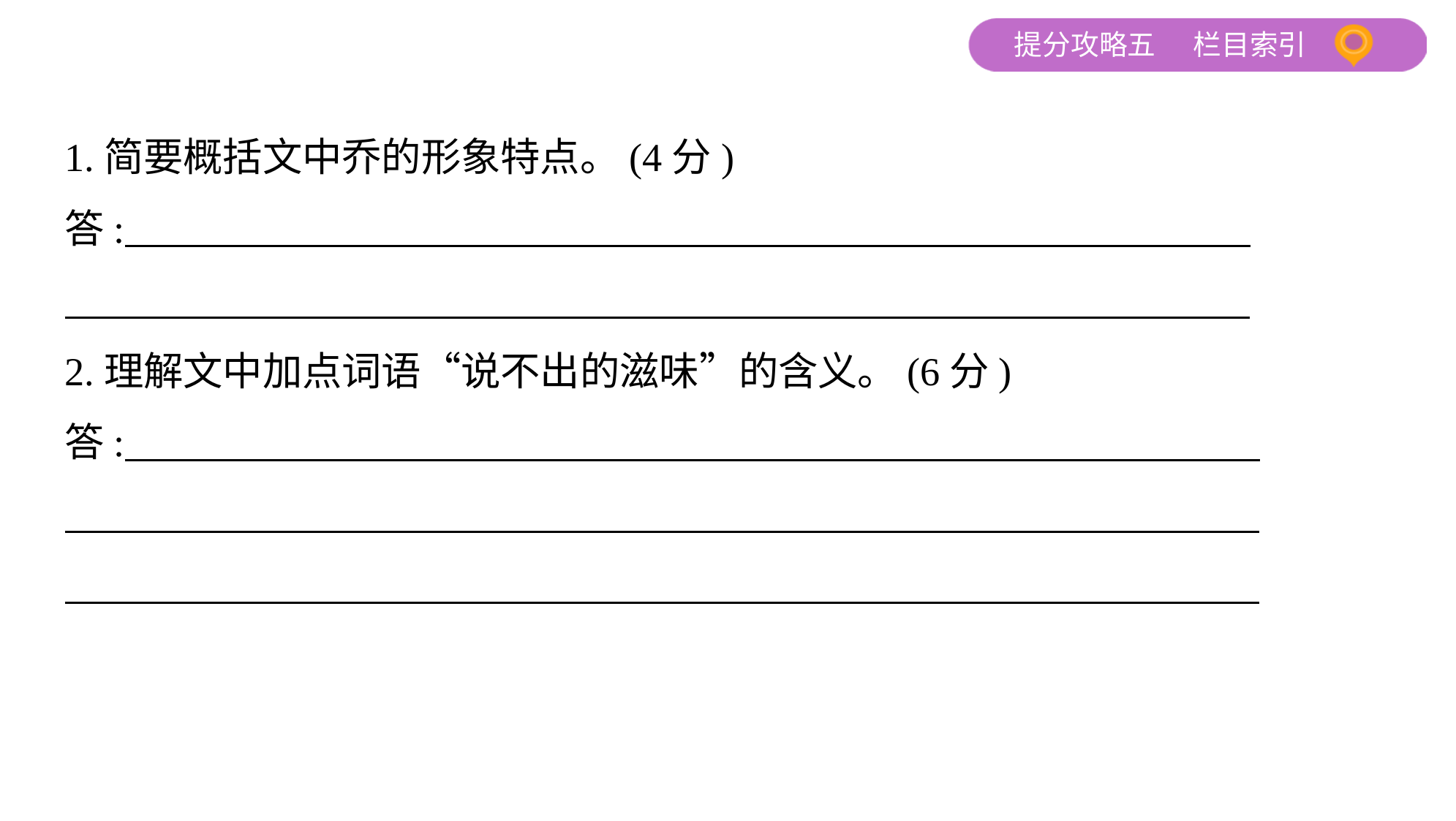

1.简要概括文中乔的形象特点。(4分)
答:

2.理解文中加点词语“说不出的滋味”的含义。(6分)
答: